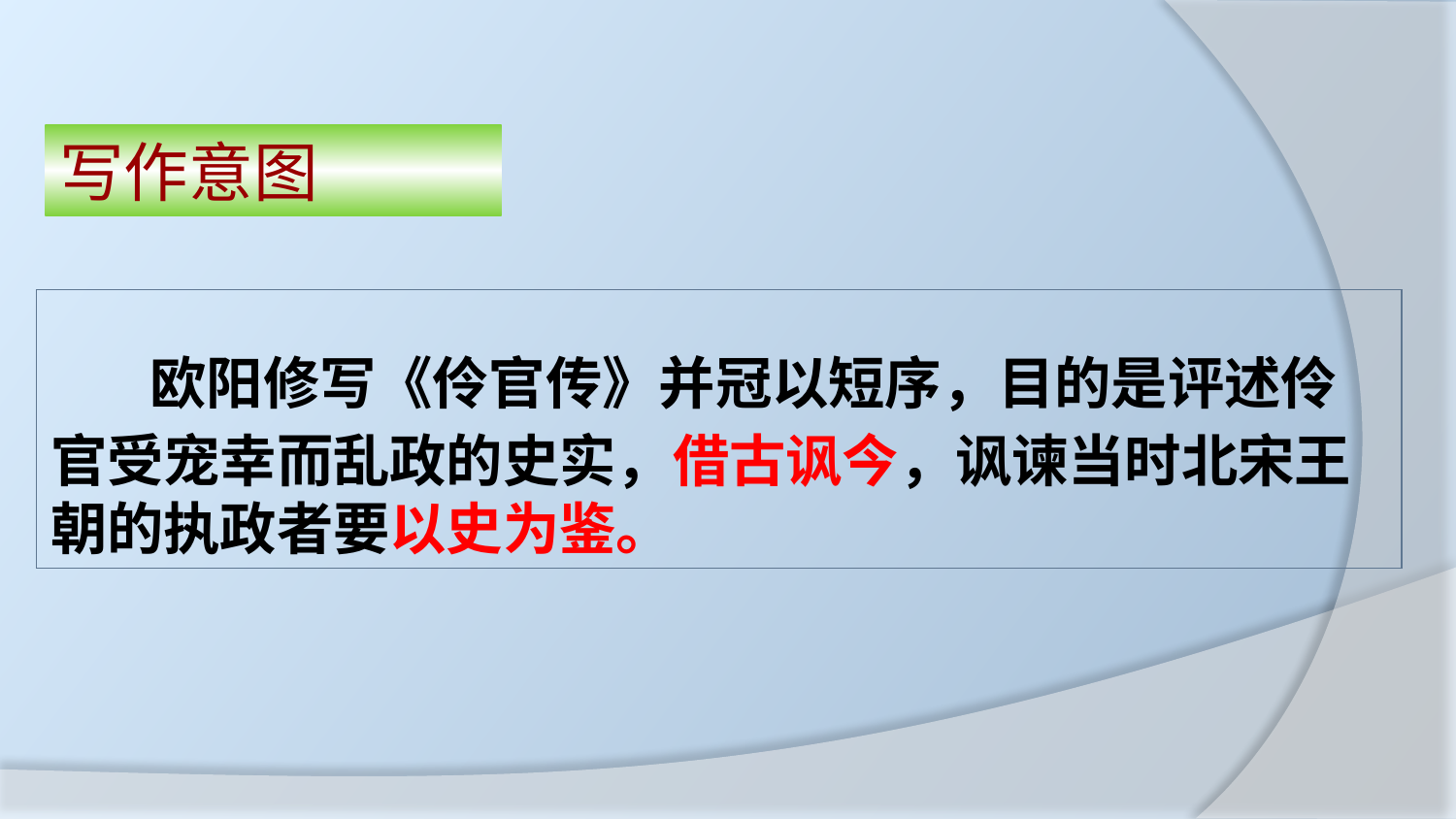

写作意图
    欧阳修写《伶官传》并冠以短序，目的是评述伶官受宠幸而乱政的史实，借古讽今，讽谏当时北宋王朝的执政者要以史为鉴。